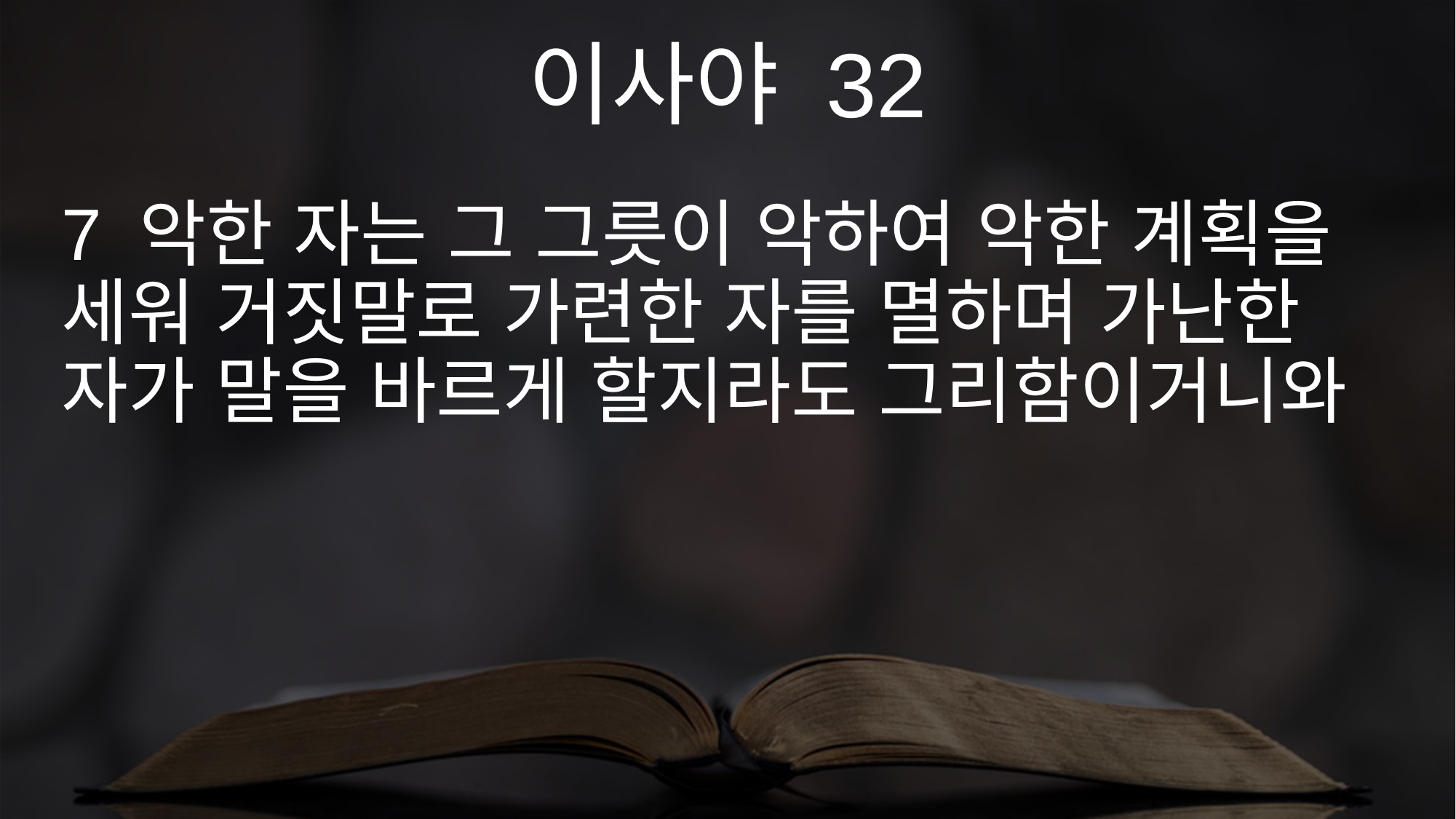

이사야 32
7 악한 자는 그 그릇이 악하여 악한 계획을 세워 거짓말로 가련한 자를 멸하며 가난한 자가 말을 바르게 할지라도 그리함이거니와